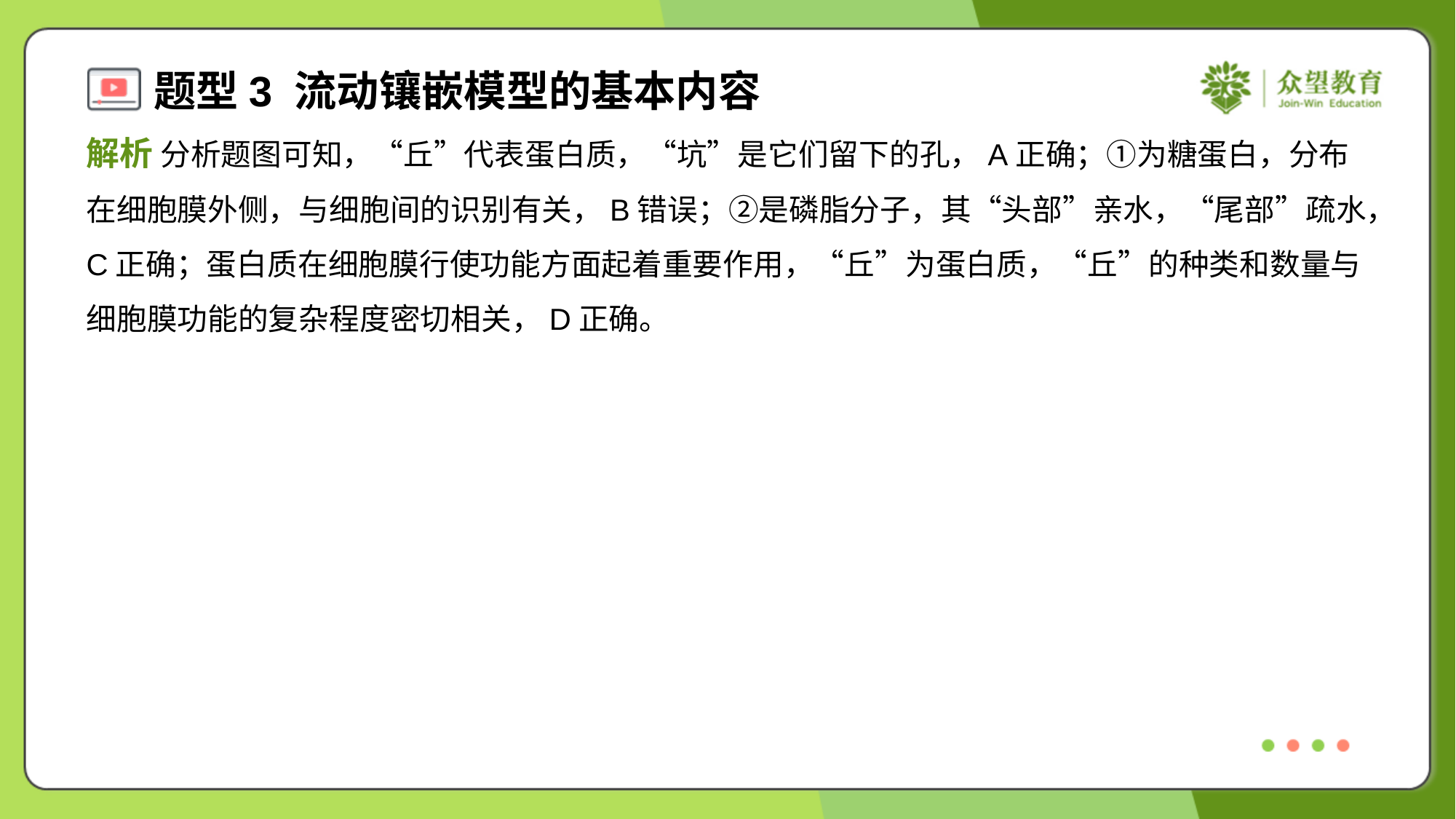

解析 分析题图可知，“丘”代表蛋白质，“坑”是它们留下的孔，A正确；①为糖蛋白，分布
在细胞膜外侧，与细胞间的识别有关，B错误；②是磷脂分子，其“头部”亲水，“尾部”疏水，
C正确；蛋白质在细胞膜行使功能方面起着重要作用，“丘”为蛋白质，“丘”的种类和数量与
细胞膜功能的复杂程度密切相关，D正确。